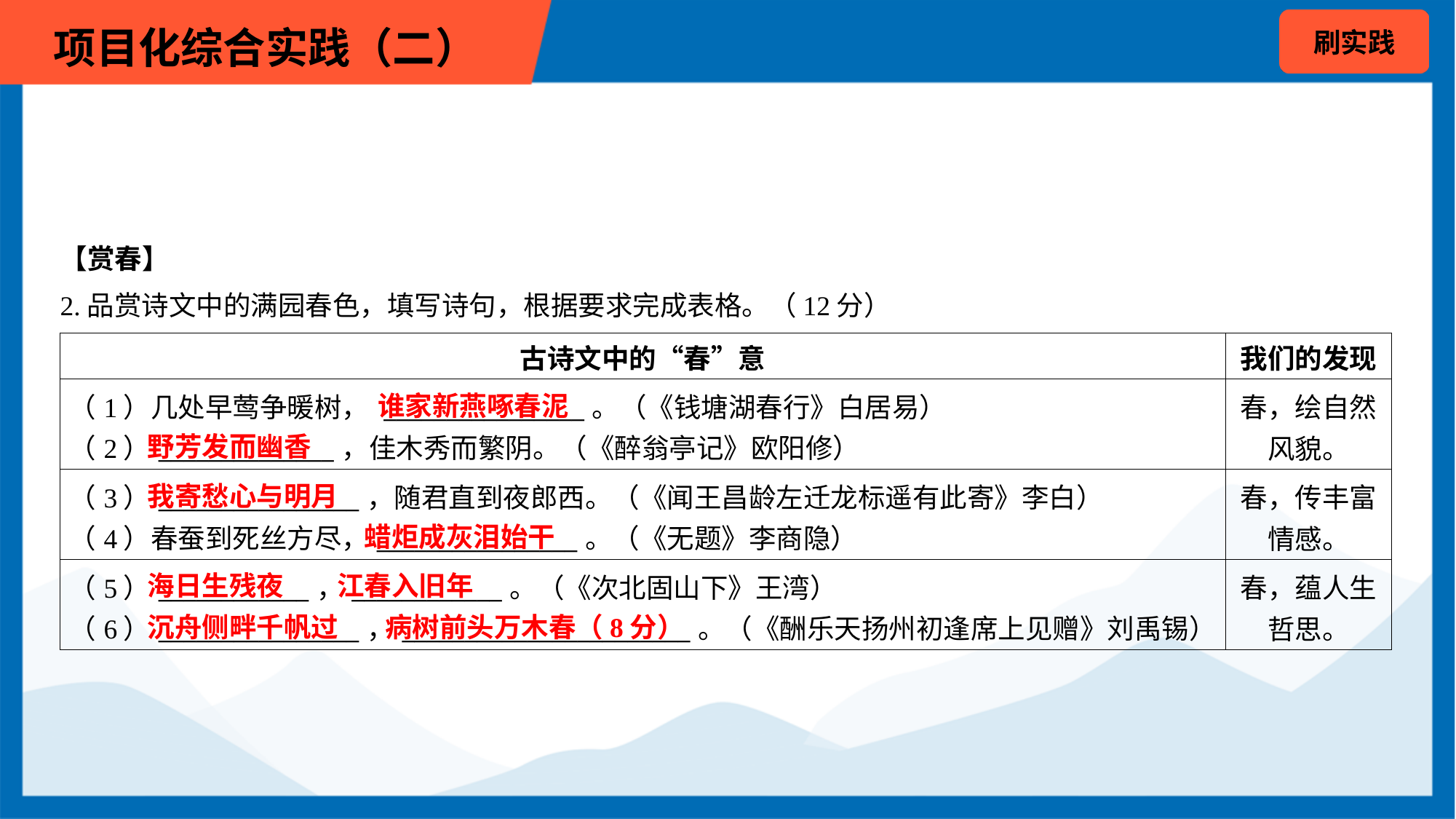

【赏春】
2.品赏诗文中的满园春色，填写诗句，根据要求完成表格。（12分）
| 古诗文中的“春”意 | 我们的发现 |
| --- | --- |
| （1）几处早莺争暖树， \_\_\_\_\_\_\_\_\_\_\_\_\_\_\_\_。（《钱塘湖春行》白居易） （2）\_\_\_\_\_\_\_\_\_\_\_\_\_\_，佳木秀而繁阴。（《醉翁亭记》欧阳修） | 春，绘自然 风貌。 |
| （3）\_\_\_\_\_\_\_\_\_\_\_\_\_\_\_\_，随君直到夜郎西。（《闻王昌龄左迁龙标遥有此寄》李白） （4）春蚕到死丝方尽，\_\_\_\_\_\_\_\_\_\_\_\_\_\_\_\_。（《无题》李商隐） | 春，传丰富 情感。 |
| （5）\_\_\_\_\_\_\_\_\_\_\_\_，\_\_\_\_\_\_\_\_\_\_\_\_。（《次北固山下》王湾） （6）\_\_\_\_\_\_\_\_\_\_\_\_\_\_\_\_，\_\_\_\_\_\_\_\_\_\_\_\_\_\_\_\_\_\_\_\_\_\_\_。（《酬乐天扬州初逢席上见赠》刘禹锡） | 春，蕴人生 哲思。 |
谁家新燕啄春泥
野芳发而幽香
我寄愁心与明月
蜡炬成灰泪始干
海日生残夜
江春入旧年
沉舟侧畔千帆过
病树前头万木春（8分）